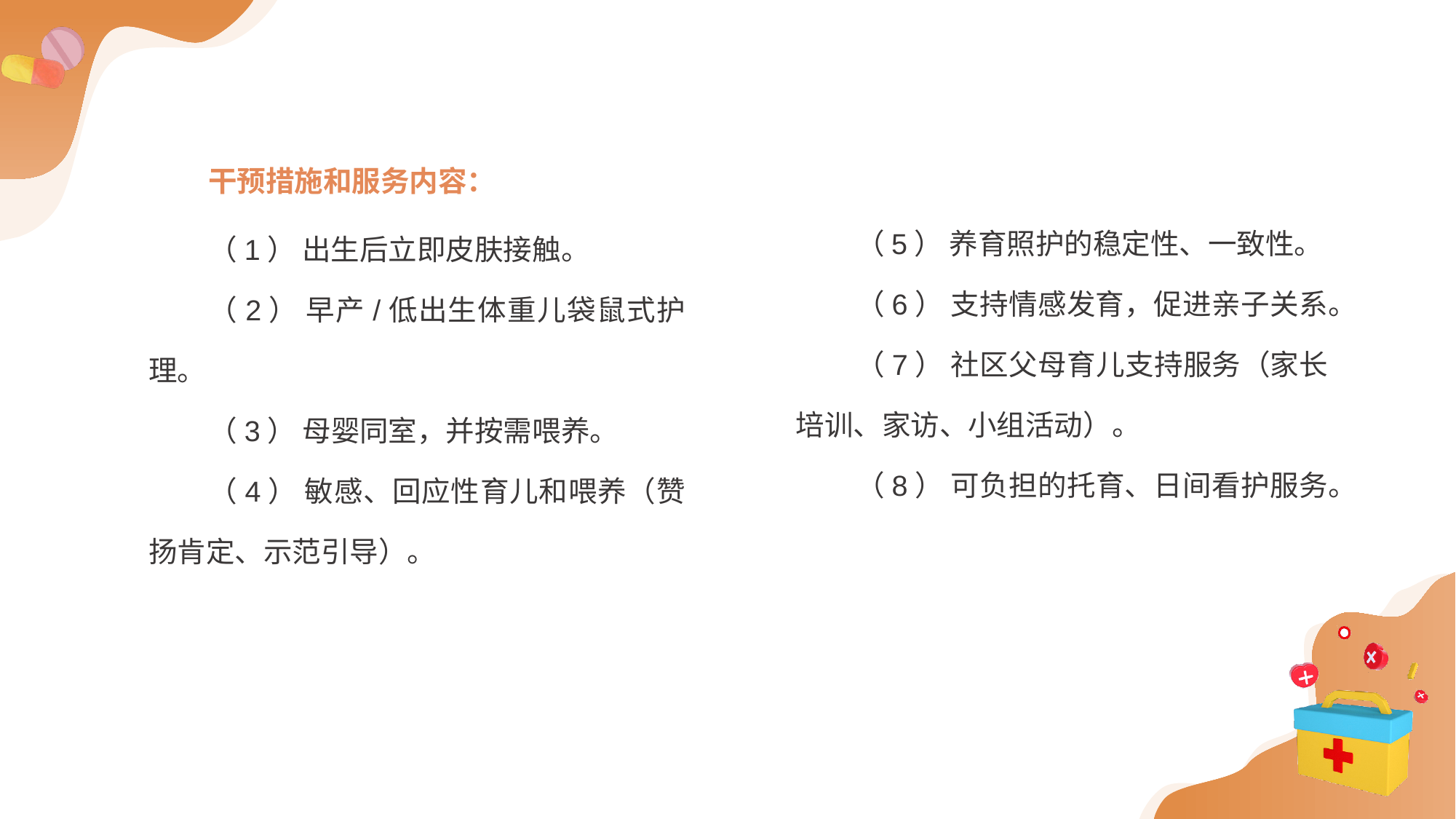

干预措施和服务内容：
（1） 出生后立即皮肤接触。
（2） 早产/低出生体重儿袋鼠式护理。
（3） 母婴同室，并按需喂养。
（4） 敏感、回应性育儿和喂养（赞扬肯定、示范引导）。
（5） 养育照护的稳定性、一致性。
（6） 支持情感发育，促进亲子关系。
（7） 社区父母育儿支持服务（家长培训、家访、小组活动）。
（8） 可负担的托育、日间看护服务。